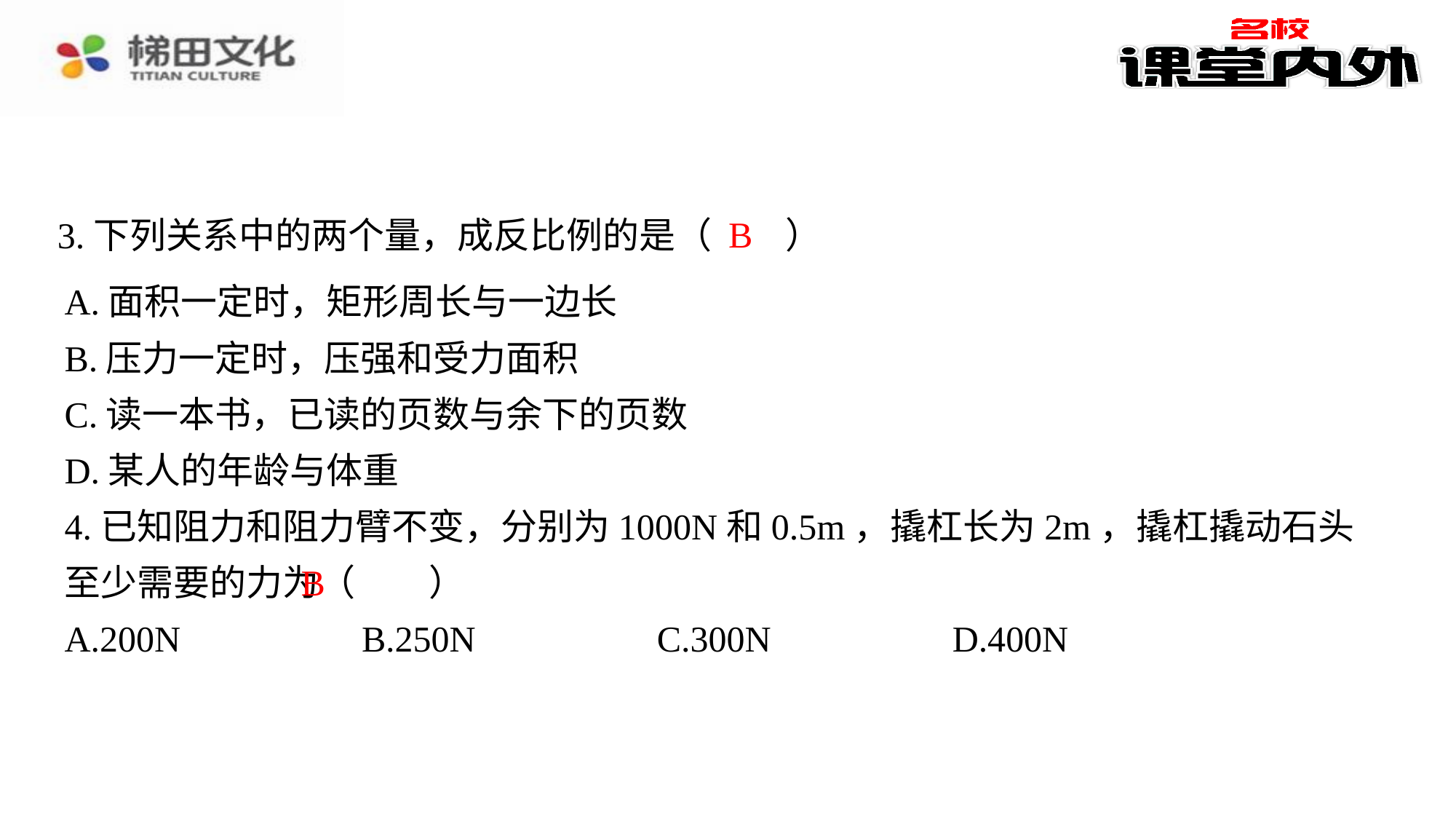

B
3.下列关系中的两个量，成反比例的是（　B　）
| A.面积一定时，矩形周长与一边长 |
| --- |
| B.压力一定时，压强和受力面积 |
| C.读一本书，已读的页数与余下的页数 |
| D.某人的年龄与体重 |
4.已知阻力和阻力臂不变，分别为1000N和0.5m，撬杠长为2m，撬杠撬动石头至少需要的力为（　B　）
B
| A.200N | B.250N | C.300N | D.400N |
| --- | --- | --- | --- |